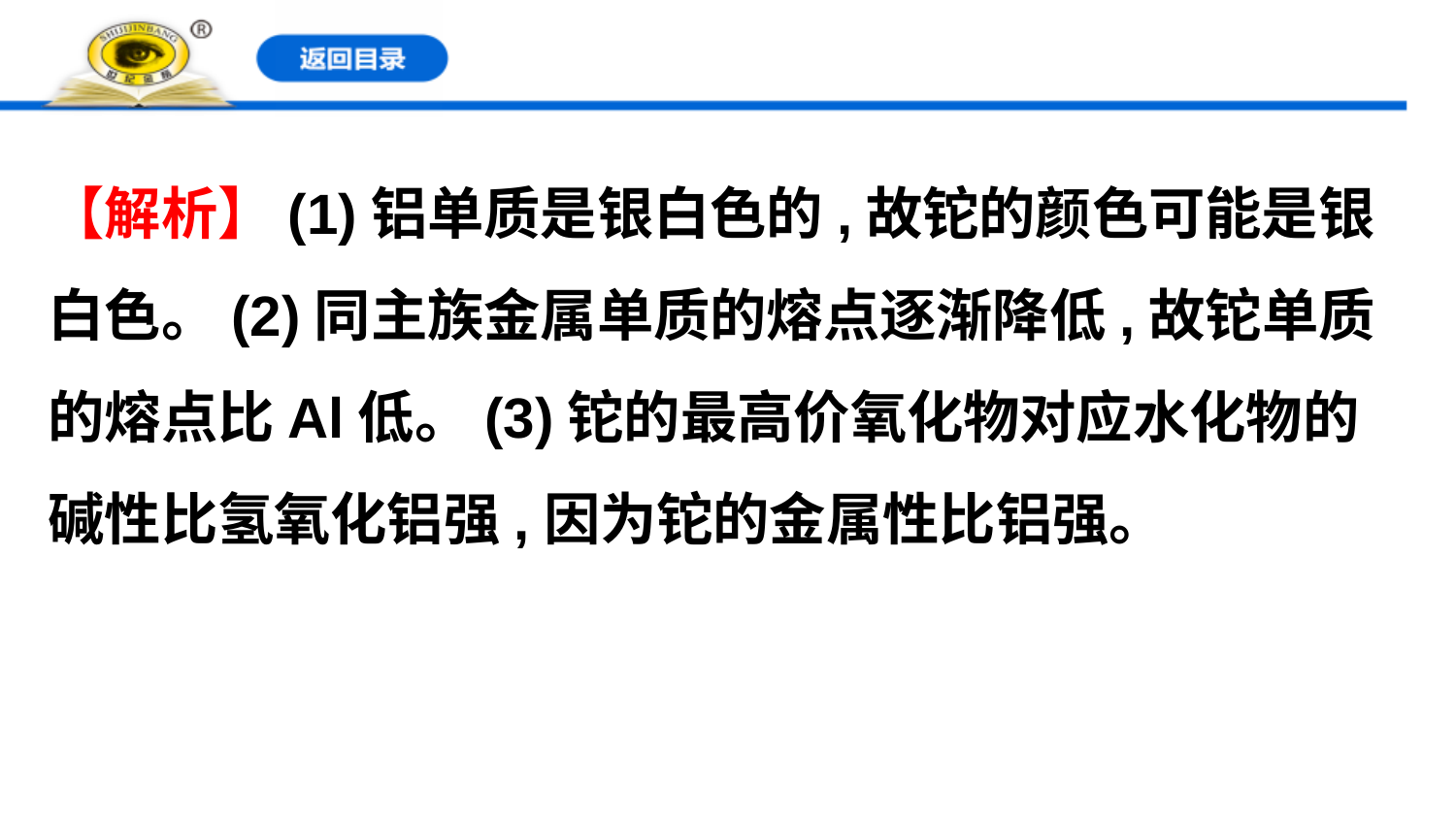

【解析】(1)铝单质是银白色的,故铊的颜色可能是银白色。(2)同主族金属单质的熔点逐渐降低,故铊单质的熔点比Al低。(3)铊的最高价氧化物对应水化物的碱性比氢氧化铝强,因为铊的金属性比铝强。